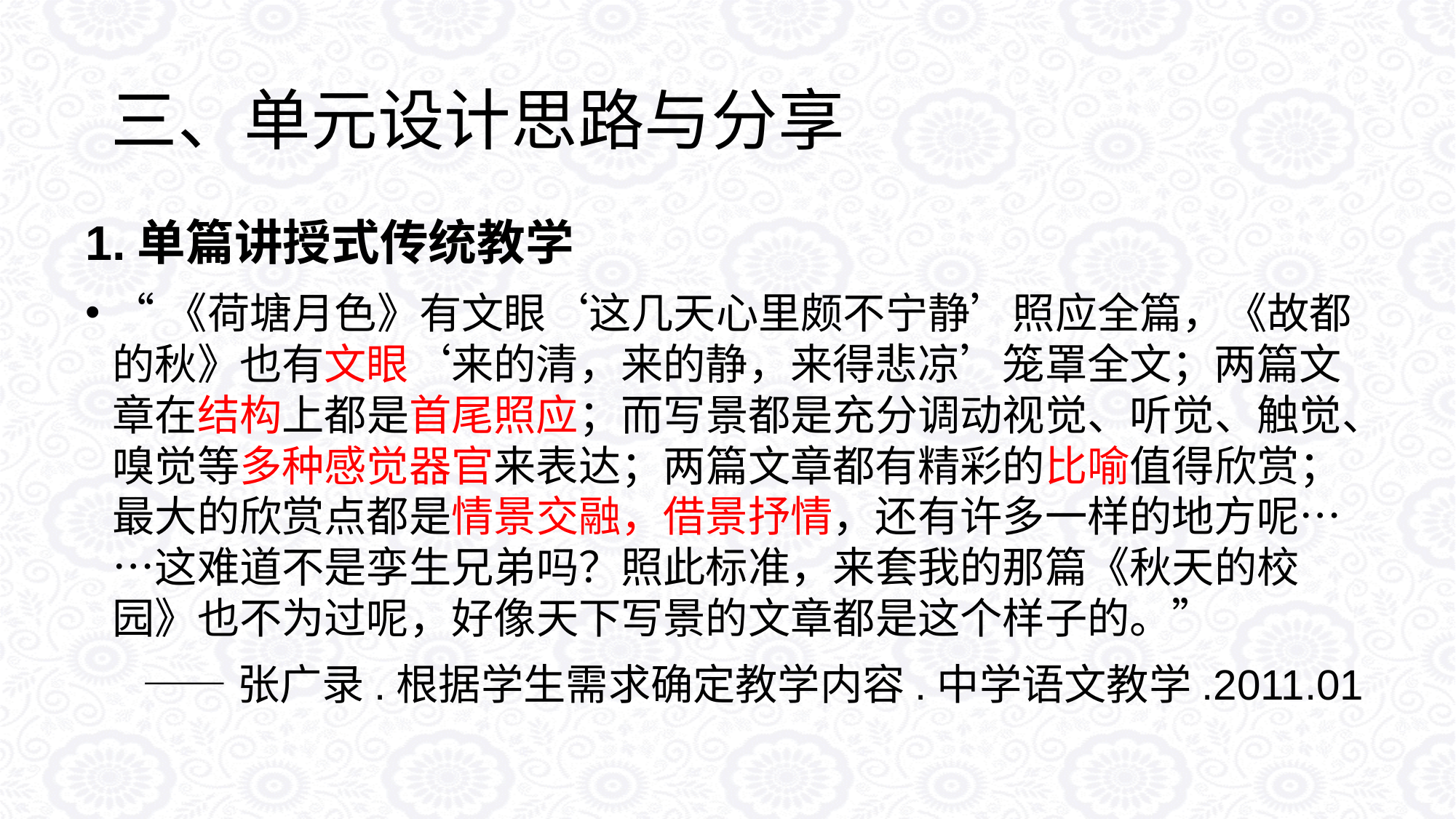

# 三、单元设计思路与分享
1.单篇讲授式传统教学
“《荷塘月色》有文眼‘这几天心里颇不宁静’照应全篇，《故都的秋》也有文眼‘来的清，来的静，来得悲凉’笼罩全文；两篇文章在结构上都是首尾照应；而写景都是充分调动视觉、听觉、触觉、嗅觉等多种感觉器官来表达；两篇文章都有精彩的比喻值得欣赏；最大的欣赏点都是情景交融，借景抒情，还有许多一样的地方呢……这难道不是孪生兄弟吗？照此标准，来套我的那篇《秋天的校园》也不为过呢，好像天下写景的文章都是这个样子的。”
——张广录.根据学生需求确定教学内容.中学语文教学.2011.01